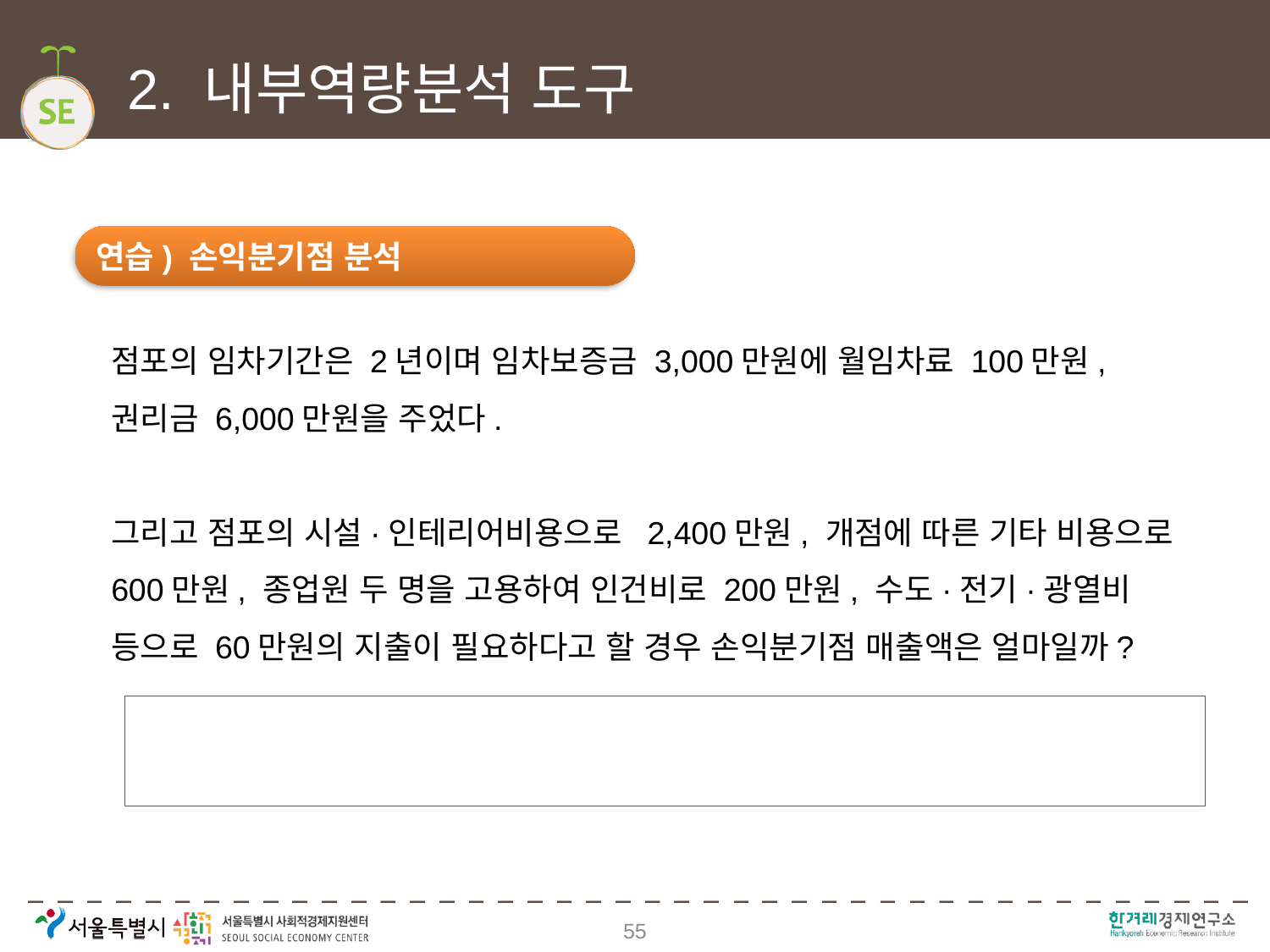

# 2. 내부역량분석 도구
연습) 손익분기점 분석
점포의 임차기간은 2년이며 임차보증금 3,000만원에 월임차료 100만원,
권리금 6,000만원을 주었다.

그리고 점포의 시설·인테리어비용으로  2,400만원, 개점에 따른 기타 비용으로 600만원, 종업원 두 명을 고용하여 인건비로 200만원, 수도·전기·광열비 등으로 60만원의 지출이 필요하다고 할 경우 손익분기점 매출액은 얼마일까?

55